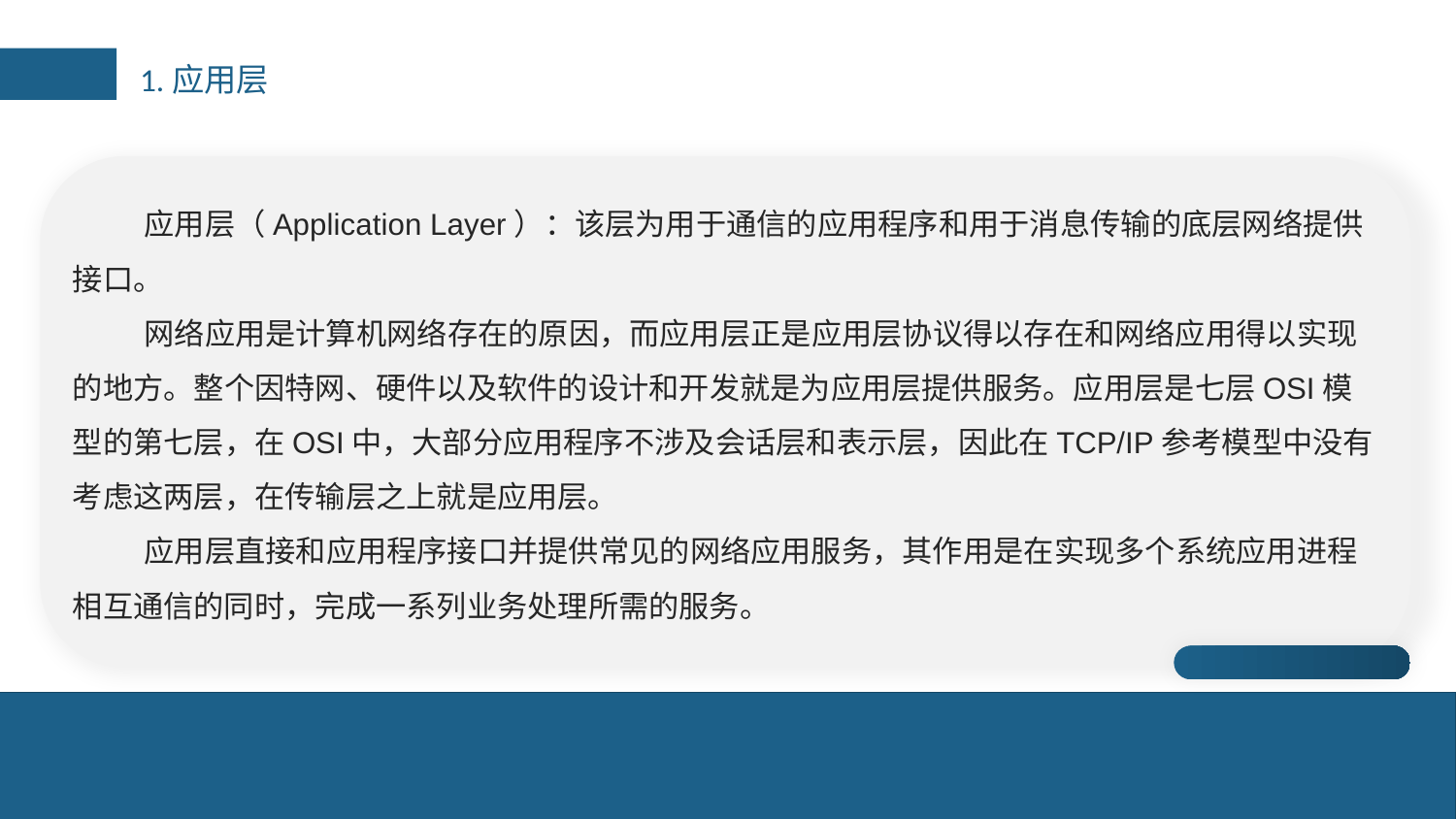

1.应用层

应用层（Application Layer）：该层为用于通信的应用程序和用于消息传输的底层网络提供接口。
网络应用是计算机网络存在的原因，而应用层正是应用层协议得以存在和网络应用得以实现的地方。整个因特网、硬件以及软件的设计和开发就是为应用层提供服务。应用层是七层OSI模型的第七层，在OSI中，大部分应用程序不涉及会话层和表示层，因此在TCP/IP参考模型中没有考虑这两层，在传输层之上就是应用层。
应用层直接和应用程序接口并提供常见的网络应用服务，其作用是在实现多个系统应用进程相互通信的同时，完成一系列业务处理所需的服务。